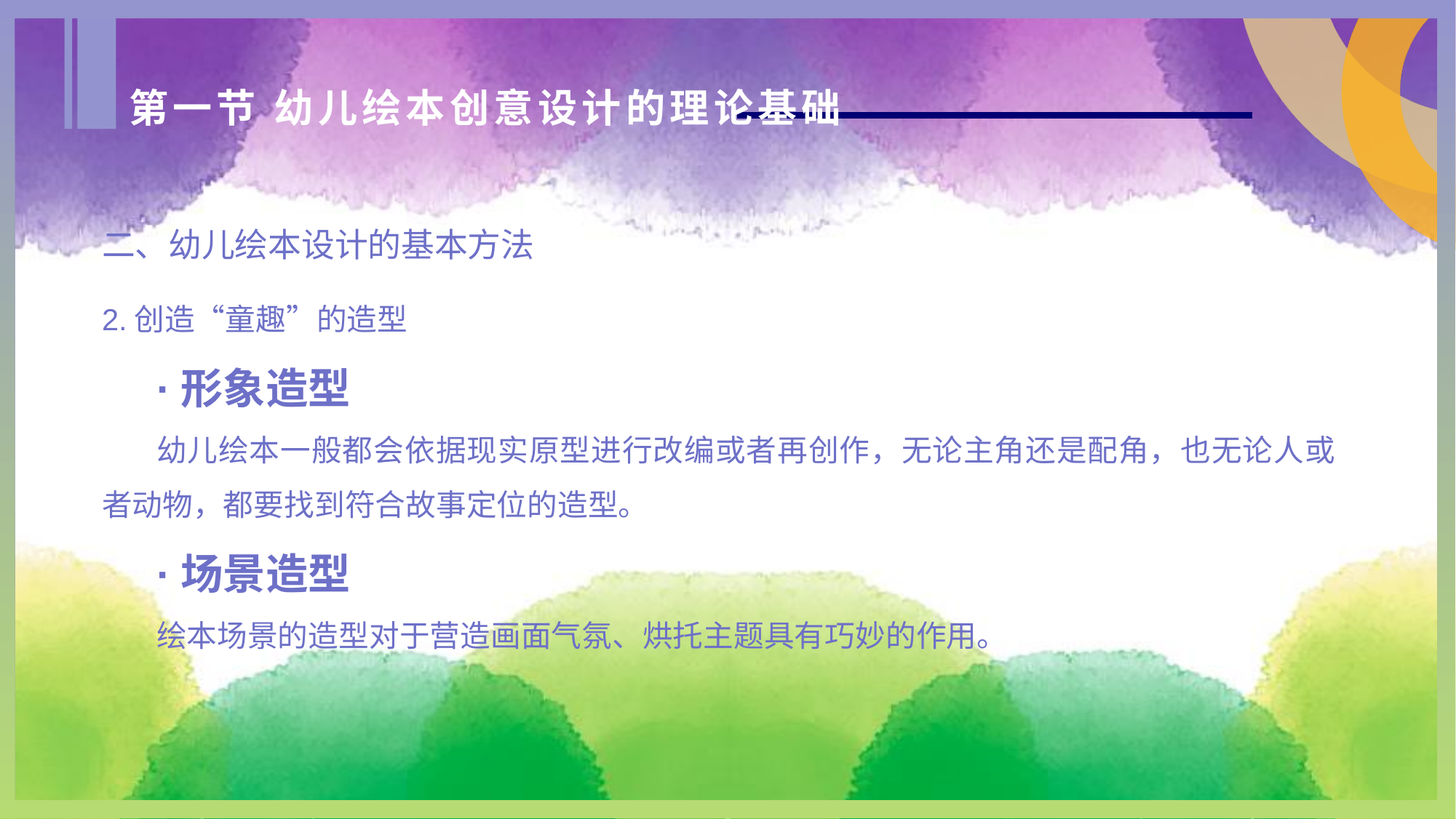

第一节 幼儿绘本创意设计的理论基础
二、幼儿绘本设计的基本方法

2.创造“童趣”的造型
·形象造型
幼儿绘本一般都会依据现实原型进行改编或者再创作，无论主角还是配角，也无论人或者动物，都要找到符合故事定位的造型。
·场景造型
绘本场景的造型对于营造画面气氛、烘托主题具有巧妙的作用。